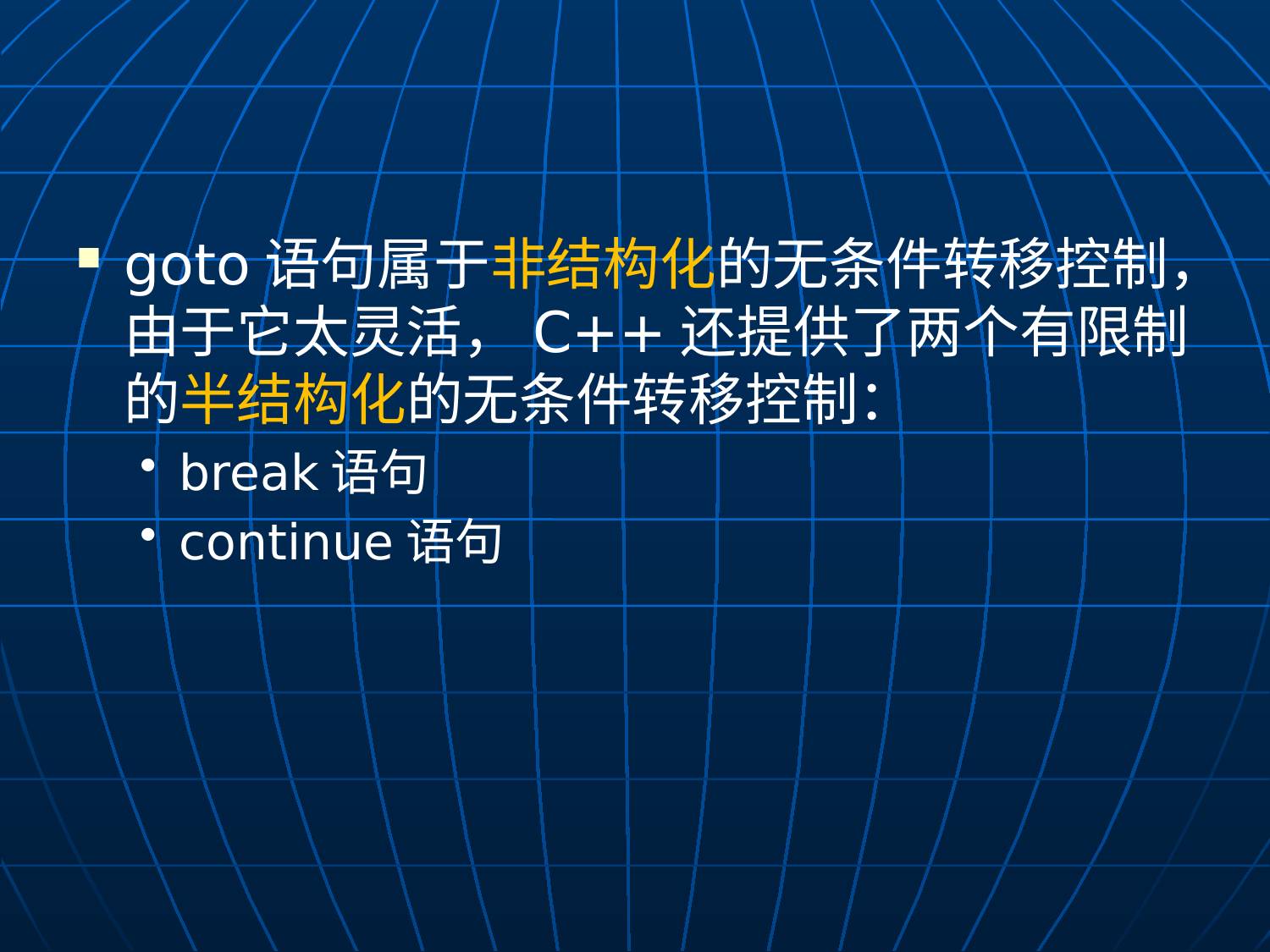

#
goto语句属于非结构化的无条件转移控制，由于它太灵活，C++还提供了两个有限制的半结构化的无条件转移控制：
break语句
continue语句